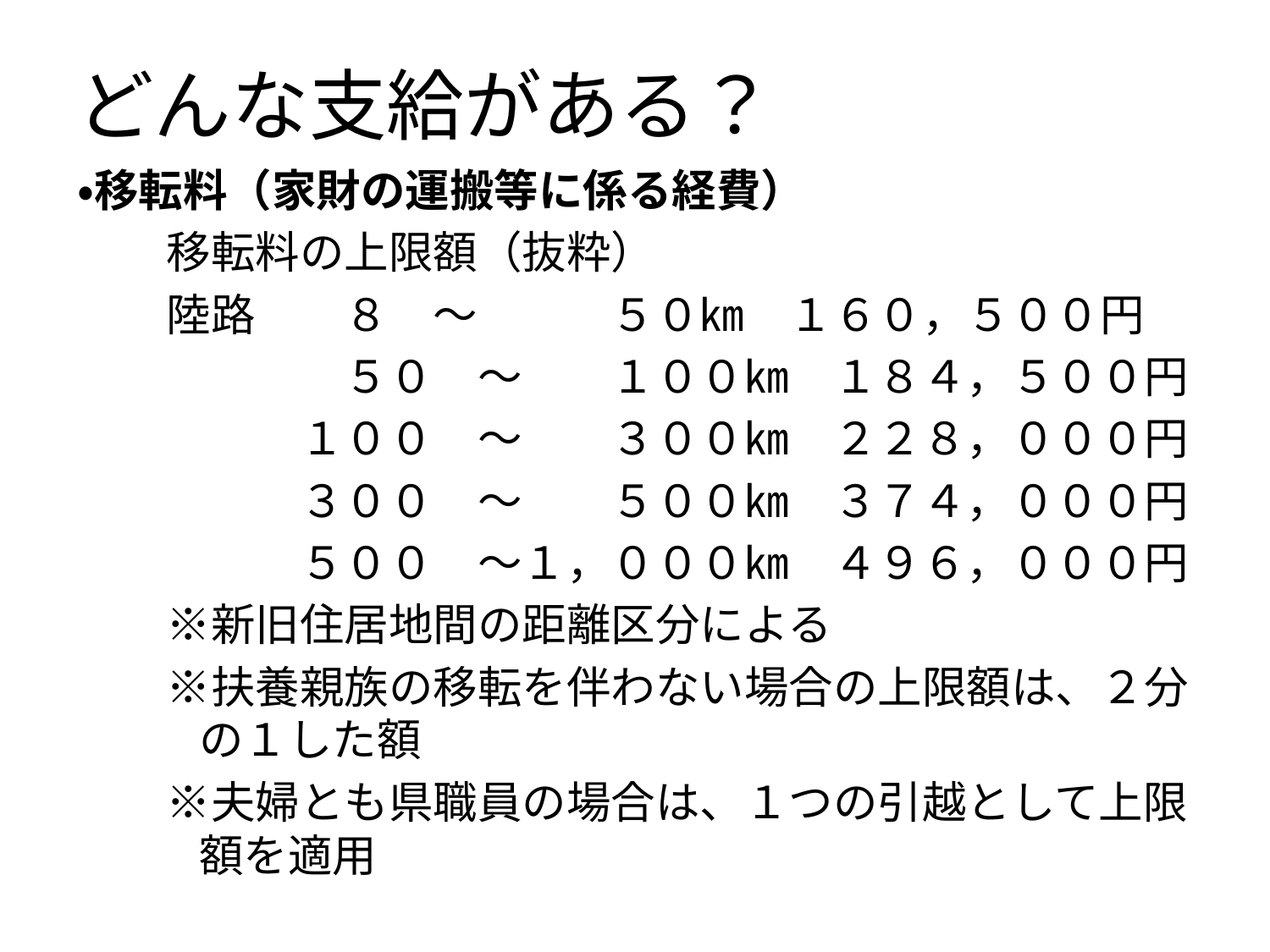

# どんな支給がある？
・移転料（家財の運搬等に係る経費）
　　移転料の上限額（抜粋）
　　陸路　　８　～　　　５０㎞　１６０，５００円
　　　　　　５０　～　　１００㎞　１８４，５００円
　　　　　１００　～　　３００㎞　２２８，０００円
　　　　　３００　～　　５００㎞　３７４，０００円
　　　　　５００　～１，０００㎞　４９６，０００円
　　※新旧住居地間の距離区分による
　　※扶養親族の移転を伴わない場合の上限額は、２分の１した額
　　※夫婦とも県職員の場合は、１つの引越として上限額を適用